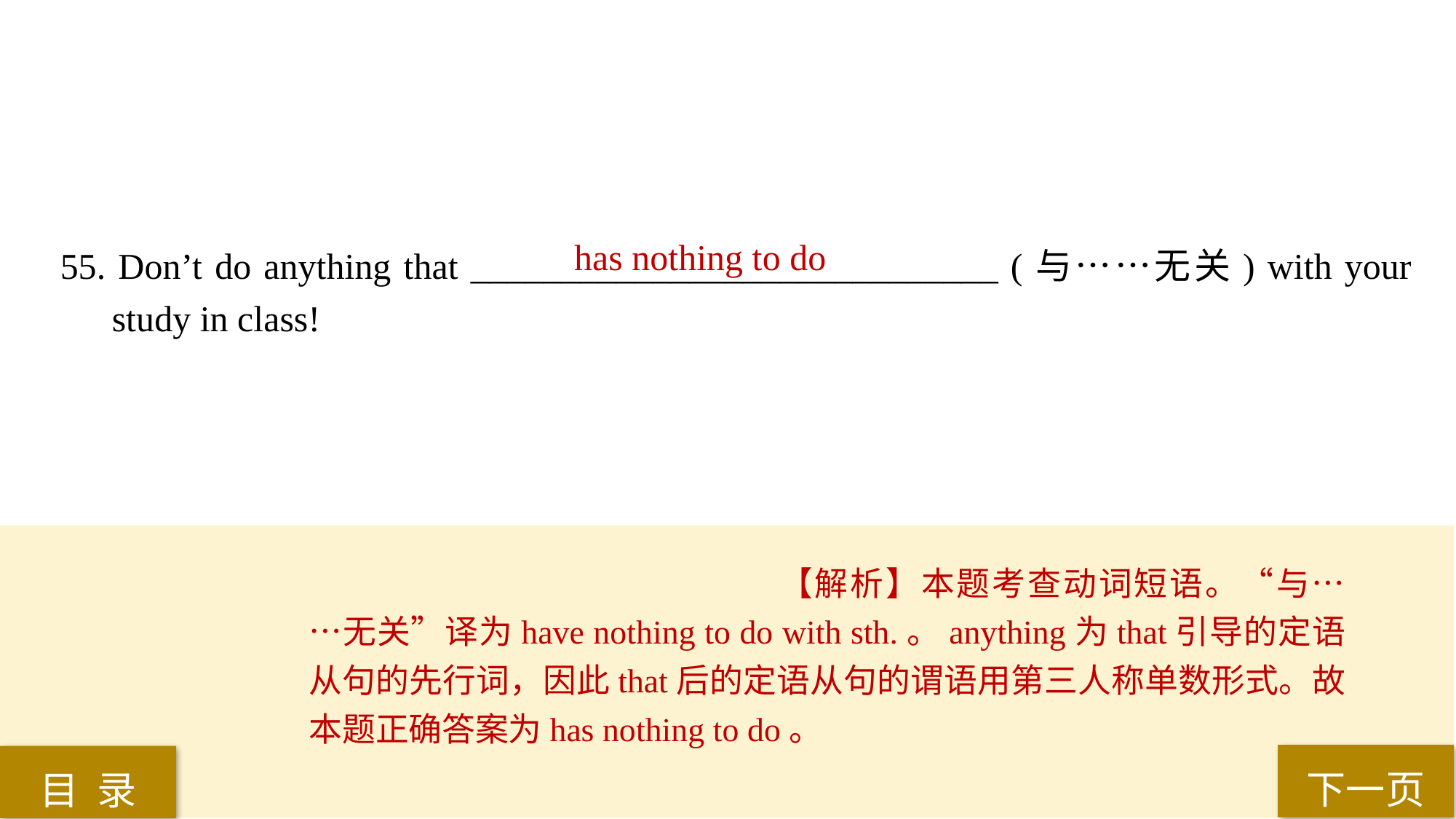

55. Don’t do anything that _____________________________ (与……无关) with your study in class!
has nothing to do
【解析】本题考查动词短语。“与……无关”译为have nothing to do with sth.。anything为that引导的定语从句的先行词，因此that后的定语从句的谓语用第三人称单数形式。故本题正确答案为has nothing to do。